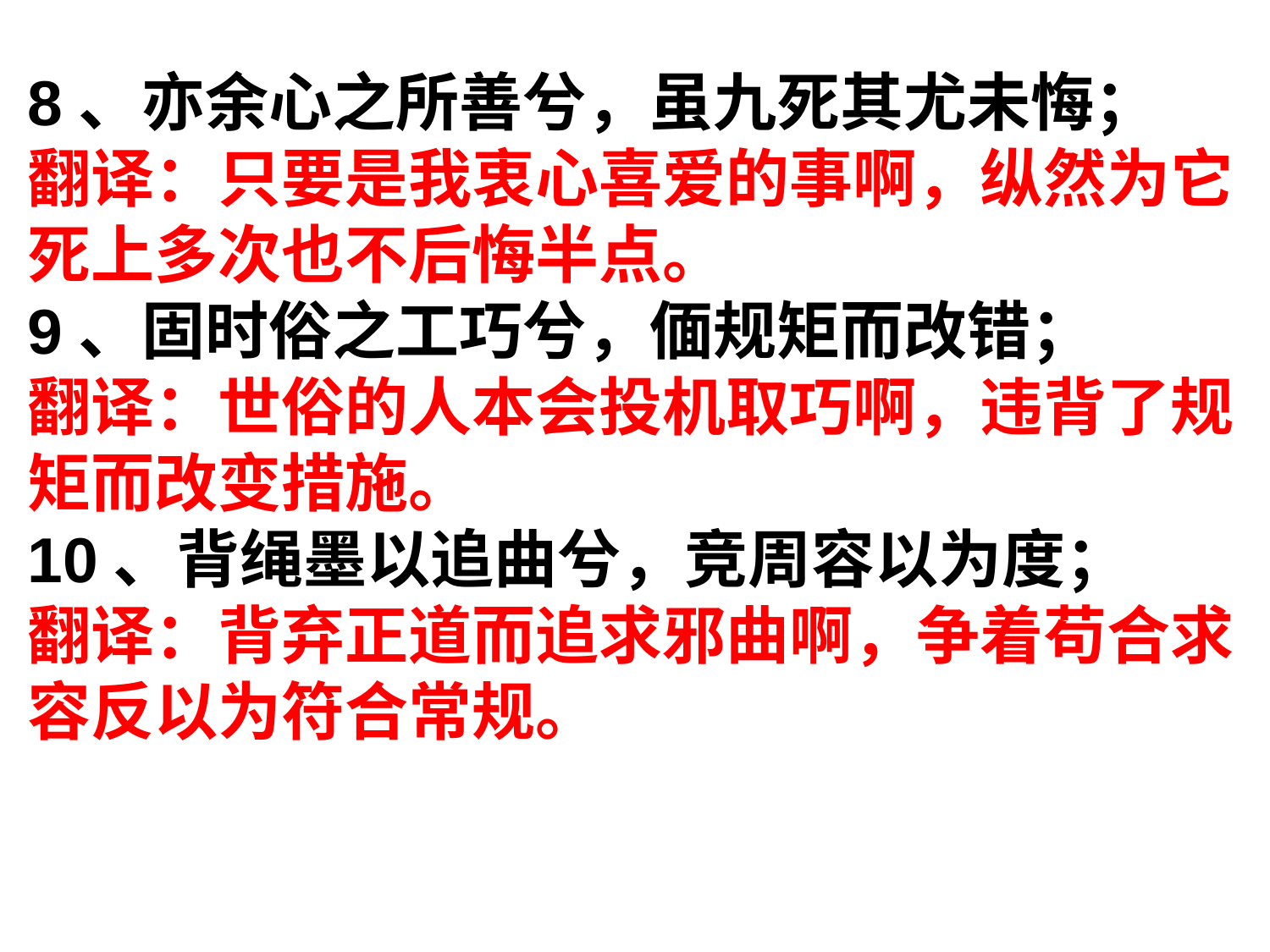

8、亦余心之所善兮，虽九死其尤未悔；
翻译：只要是我衷心喜爱的事啊，纵然为它死上多次也不后悔半点。
9、固时俗之工巧兮，偭规矩而改错；
翻译：世俗的人本会投机取巧啊，违背了规矩而改变措施。
10、背绳墨以追曲兮，竞周容以为度；
翻译：背弃正道而追求邪曲啊，争着苟合求容反以为符合常规。